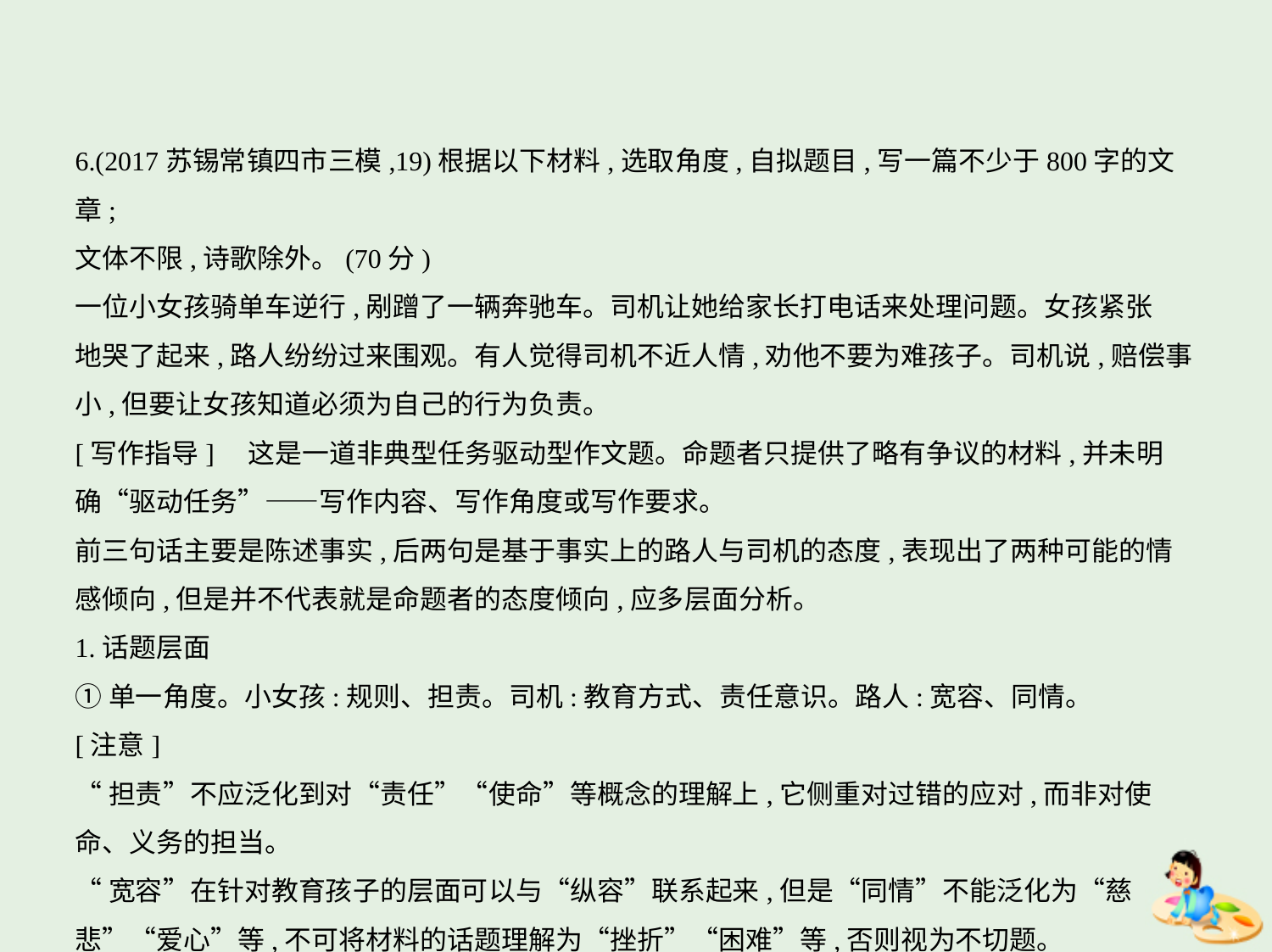

6.(2017苏锡常镇四市三模,19)根据以下材料,选取角度,自拟题目,写一篇不少于800字的文章;
文体不限,诗歌除外。(70分)
一位小女孩骑单车逆行,剐蹭了一辆奔驰车。司机让她给家长打电话来处理问题。女孩紧张
地哭了起来,路人纷纷过来围观。有人觉得司机不近人情,劝他不要为难孩子。司机说,赔偿事
小,但要让女孩知道必须为自己的行为负责。
[写作指导]　这是一道非典型任务驱动型作文题。命题者只提供了略有争议的材料,并未明
确“驱动任务”——写作内容、写作角度或写作要求。
前三句话主要是陈述事实,后两句是基于事实上的路人与司机的态度,表现出了两种可能的情
感倾向,但是并不代表就是命题者的态度倾向,应多层面分析。
1.话题层面
①单一角度。小女孩:规则、担责。司机:教育方式、责任意识。路人:宽容、同情。
[注意]
“担责”不应泛化到对“责任”“使命”等概念的理解上,它侧重对过错的应对,而非对使
命、义务的担当。
“宽容”在针对教育孩子的层面可以与“纵容”联系起来,但是“同情”不能泛化为“慈
悲”“爱心”等,不可将材料的话题理解为“挫折”“困难”等,否则视为不切题。